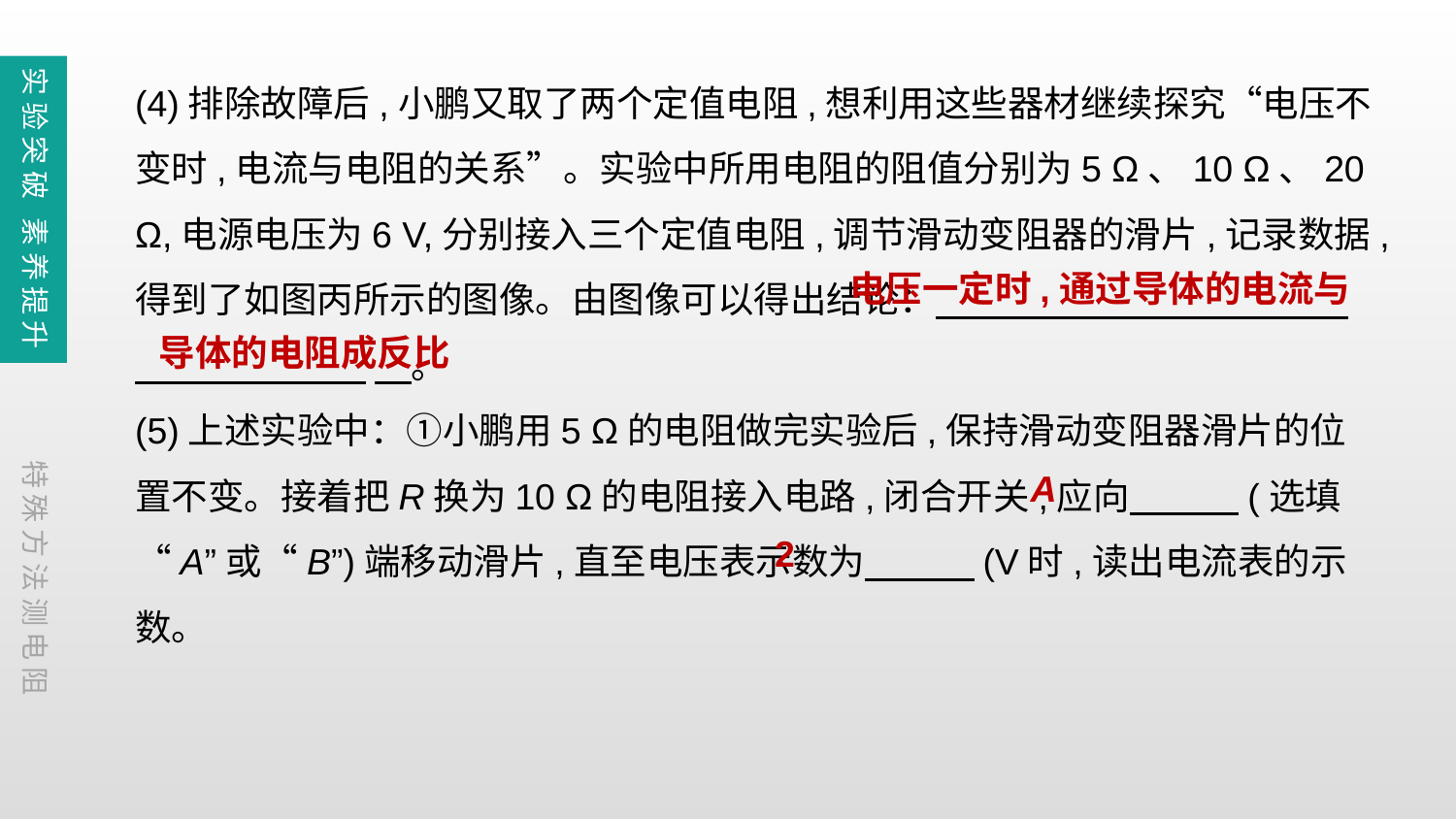

(4)排除故障后,小鹏又取了两个定值电阻,想利用这些器材继续探究“电压不变时,电流与电阻的关系”。实验中所用电阻的阻值分别为5 Ω、10 Ω、20 Ω,电源电压为6 V,分别接入三个定值电阻,调节滑动变阻器的滑片,记录数据,得到了如图丙所示的图像。由图像可以得出结论：
                            　。
(5)上述实验中：①小鹏用5 Ω的电阻做完实验后,保持滑动变阻器滑片的位置不变。接着把R换为10 Ω的电阻接入电路,闭合开关,应向　　　(选填“A”或“B”)端移动滑片,直至电压表示数为　　　(V时,读出电流表的示数。

实验突破 素养提升
电压一定时,通过导体的电流与
导体的电阻成反比
特殊方法测电阻
A
2